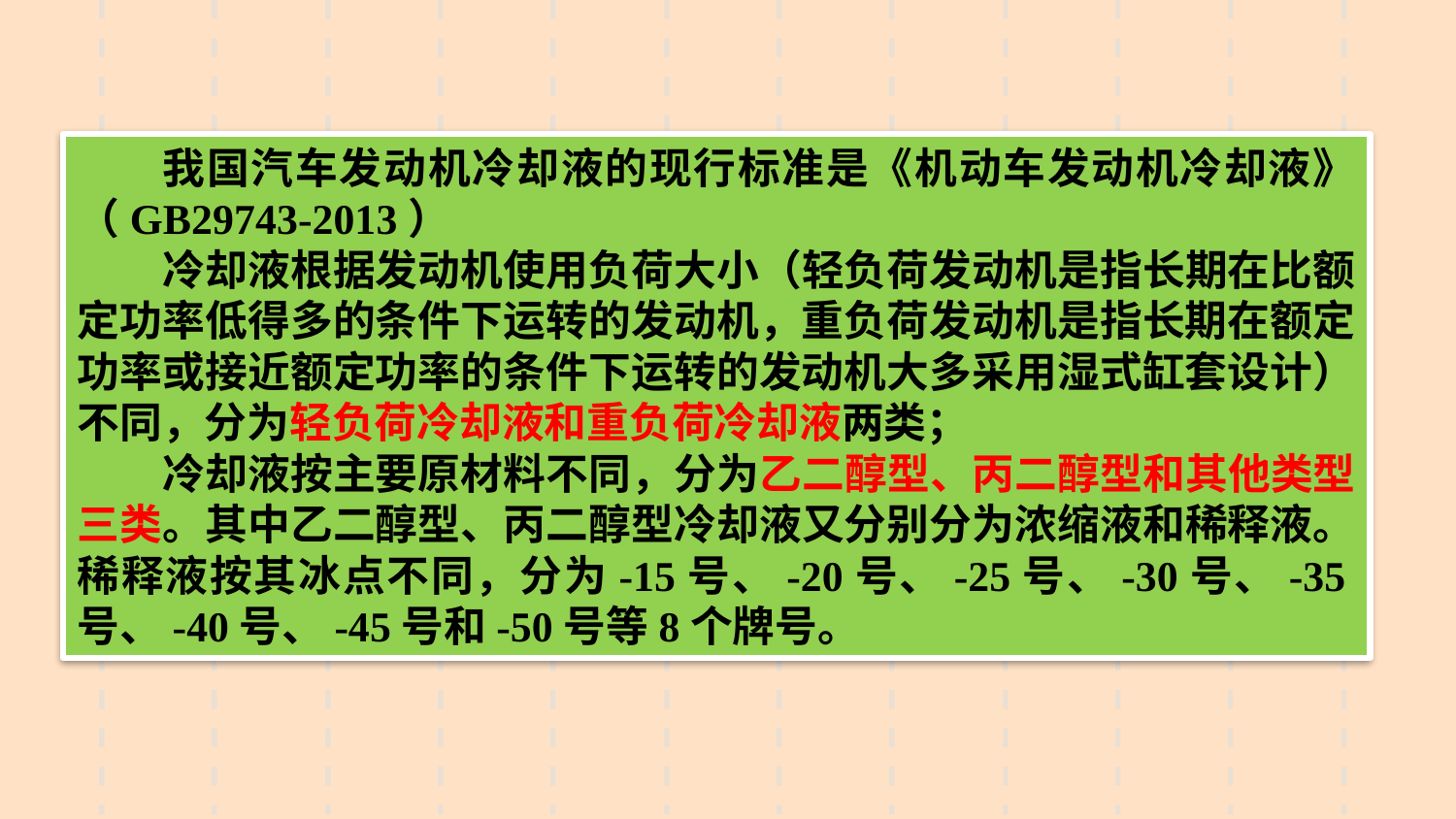

我国汽车发动机冷却液的现行标准是《机动车发动机冷却液》（GB29743-2013）
冷却液根据发动机使用负荷大小（轻负荷发动机是指长期在比额定功率低得多的条件下运转的发动机，重负荷发动机是指长期在额定功率或接近额定功率的条件下运转的发动机大多采用湿式缸套设计）不同，分为轻负荷冷却液和重负荷冷却液两类；
冷却液按主要原材料不同，分为乙二醇型、丙二醇型和其他类型三类。其中乙二醇型、丙二醇型冷却液又分别分为浓缩液和稀释液。稀释液按其冰点不同，分为-15号、-20号、-25号、-30号、-35号、-40号、-45号和-50号等8个牌号。